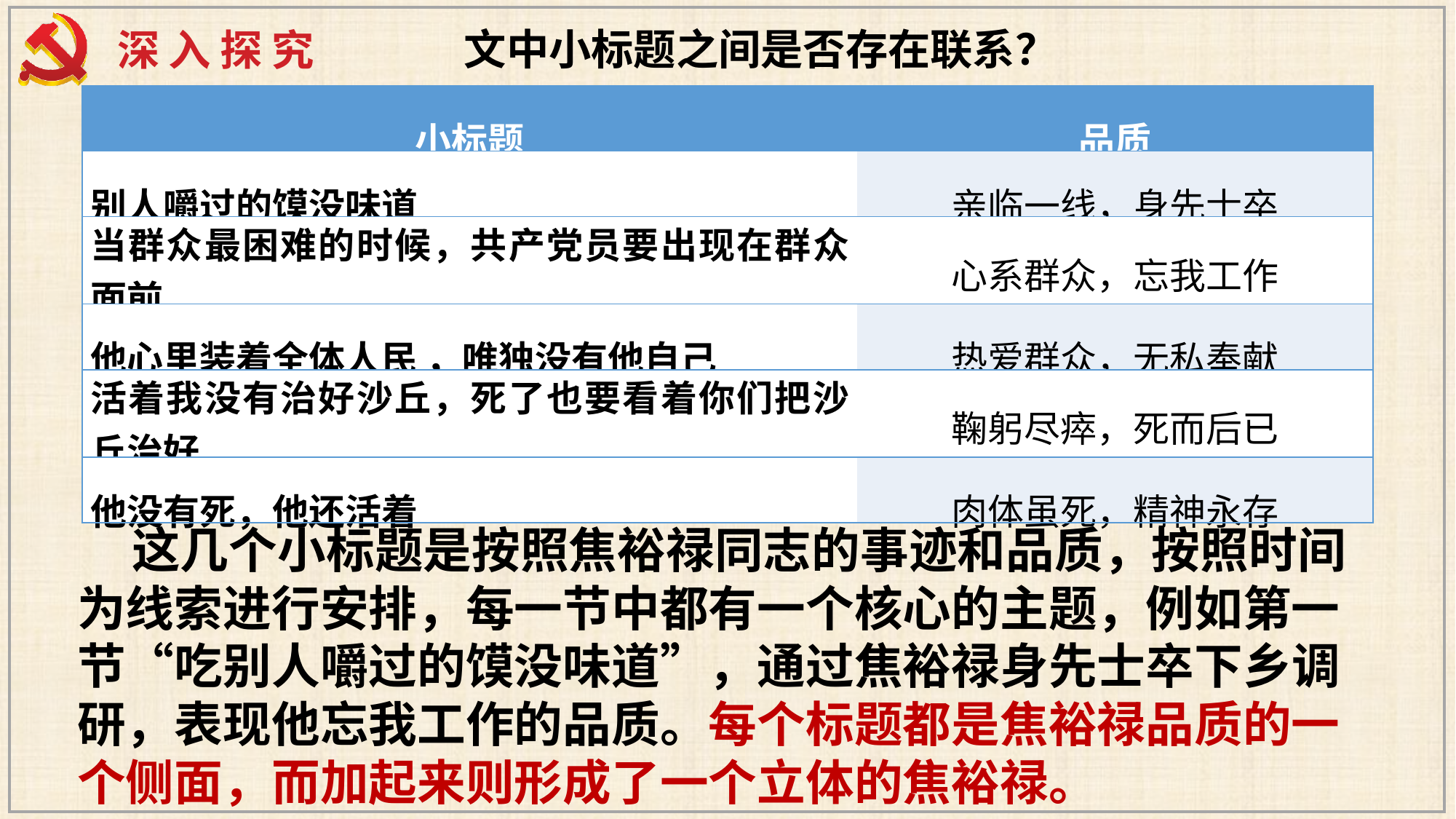

深入探究
文中小标题之间是否存在联系？
| 小标题 | 品质 |
| --- | --- |
| 别人嚼过的馍没味道 | 亲临一线，身先士卒 |
| 当群众最困难的时候，共产党员要出现在群众面前 | 心系群众，忘我工作 |
| 他心里装着全体人民 ，唯独没有他自己 | 热爱群众，无私奉献 |
| 活着我没有治好沙丘，死了也要看着你们把沙丘治好 | 鞠躬尽瘁，死而后已 |
| 他没有死，他还活着 | 肉体虽死，精神永存 |
这几个小标题是按照焦裕禄同志的事迹和品质，按照时间为线索进行安排，每一节中都有一个核心的主题，例如第一节“吃别人嚼过的馍没味道”，通过焦裕禄身先士卒下乡调研，表现他忘我工作的品质。每个标题都是焦裕禄品质的一个侧面，而加起来则形成了一个立体的焦裕禄。